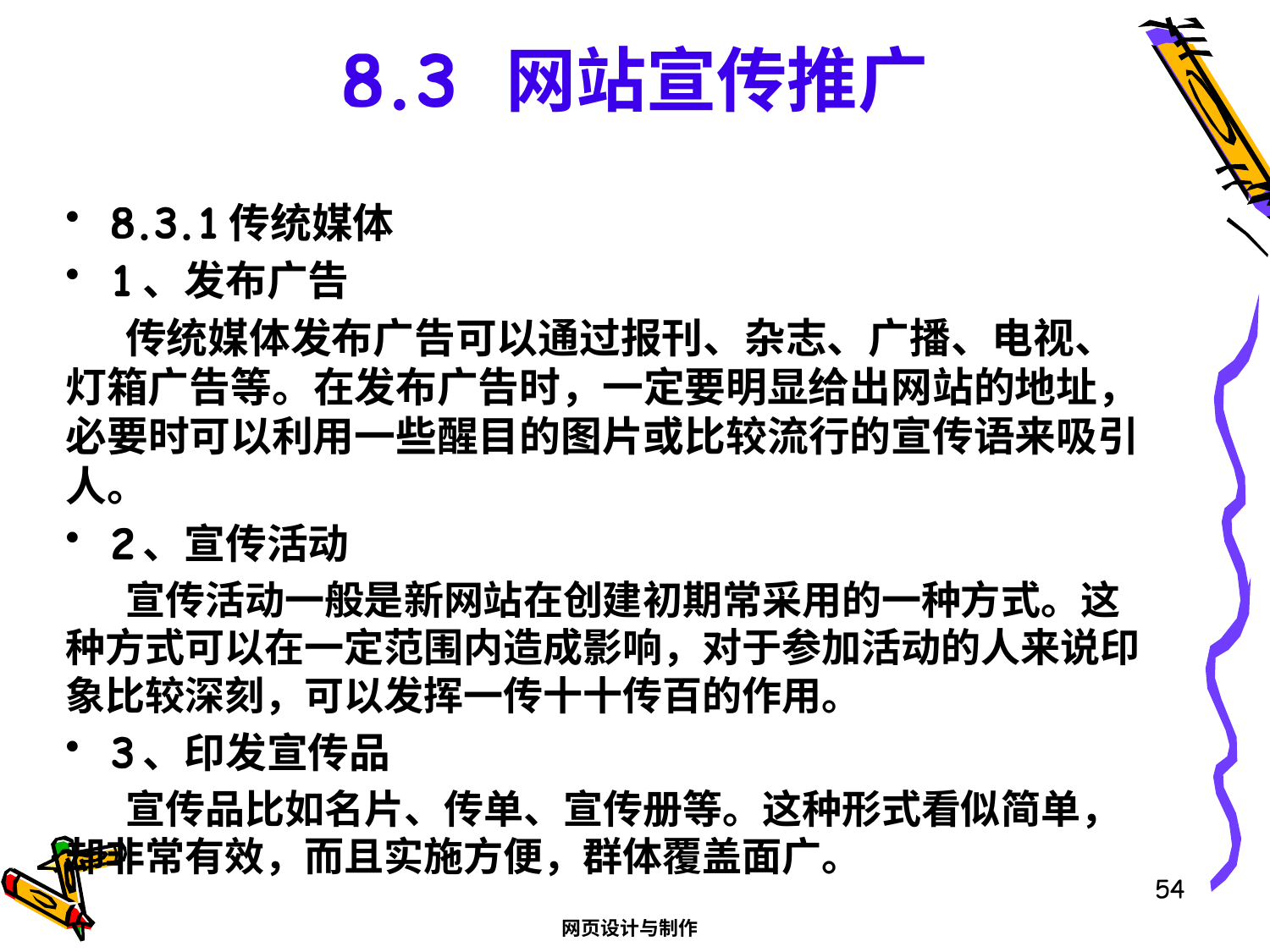

# 8.3 网站宣传推广
8.3.1传统媒体
1、发布广告
传统媒体发布广告可以通过报刊、杂志、广播、电视、灯箱广告等。在发布广告时，一定要明显给出网站的地址，必要时可以利用一些醒目的图片或比较流行的宣传语来吸引人。
2、宣传活动
宣传活动一般是新网站在创建初期常采用的一种方式。这种方式可以在一定范围内造成影响，对于参加活动的人来说印象比较深刻，可以发挥一传十十传百的作用。
3、印发宣传品
宣传品比如名片、传单、宣传册等。这种形式看似简单，却非常有效，而且实施方便，群体覆盖面广。
54
网页设计与制作